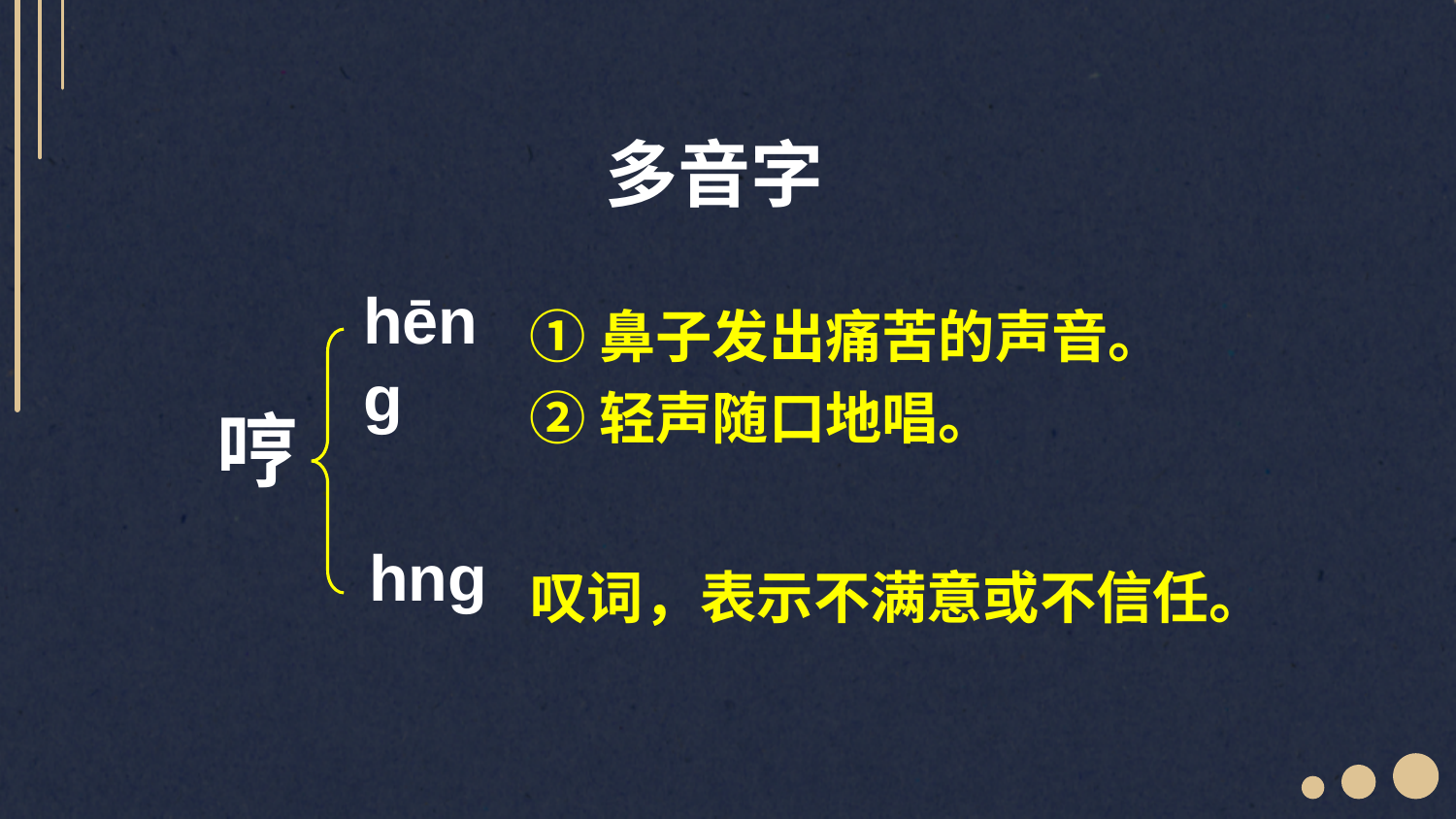

多音字
hēnɡ
①鼻子发出痛苦的声音。
②轻声随口地唱。

哼
hnɡ
叹词，表示不满意或不信任。